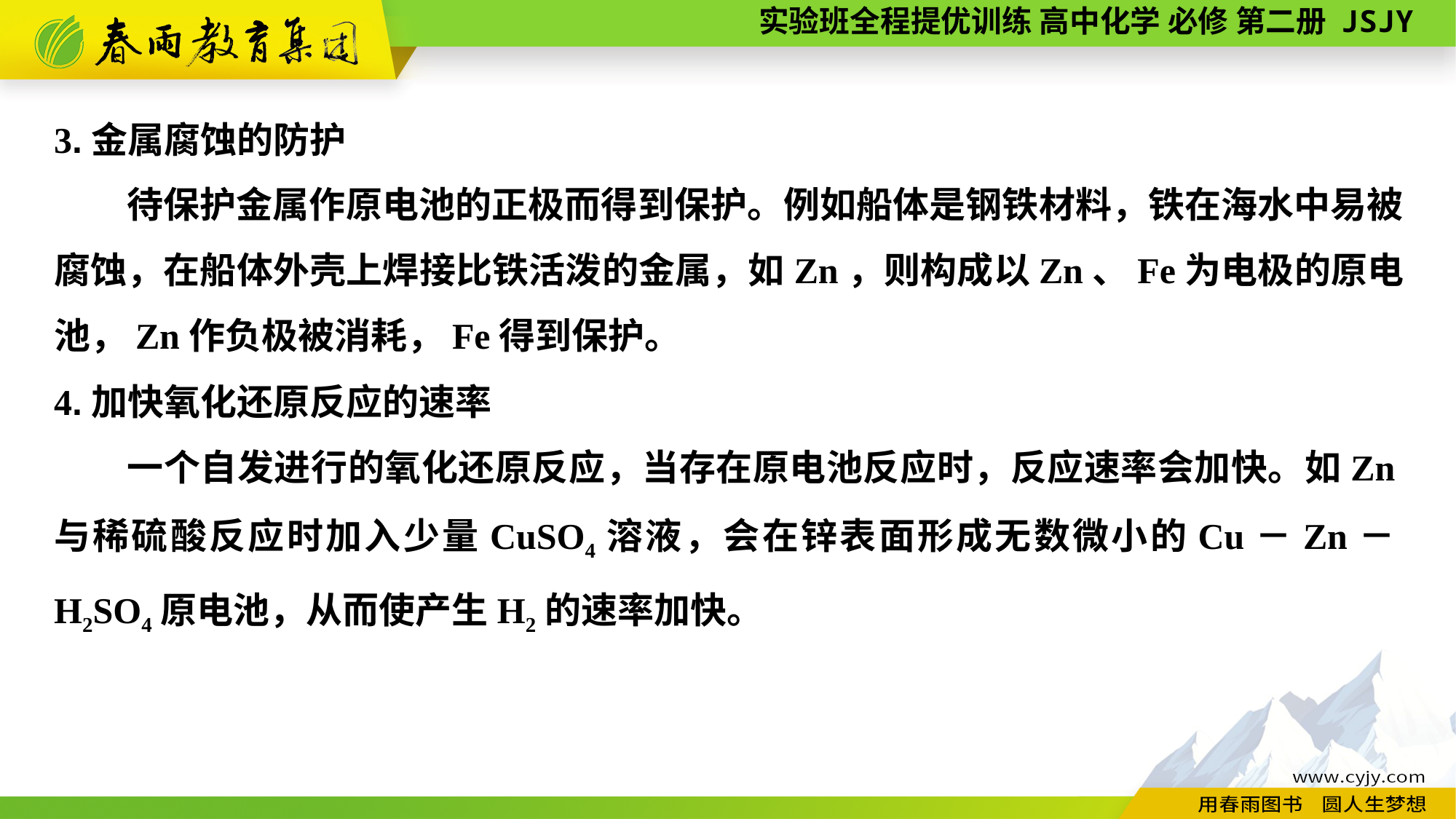

3.金属腐蚀的防护
待保护金属作原电池的正极而得到保护。例如船体是钢铁材料，铁在海水中易被腐蚀，在船体外壳上焊接比铁活泼的金属，如Zn，则构成以Zn、Fe为电极的原电池，Zn作负极被消耗，Fe得到保护。
4.加快氧化还原反应的速率
一个自发进行的氧化还原反应，当存在原电池反应时，反应速率会加快。如Zn与稀硫酸反应时加入少量CuSO4溶液，会在锌表面形成无数微小的Cu－Zn－H2SO4原电池，从而使产生H2的速率加快。